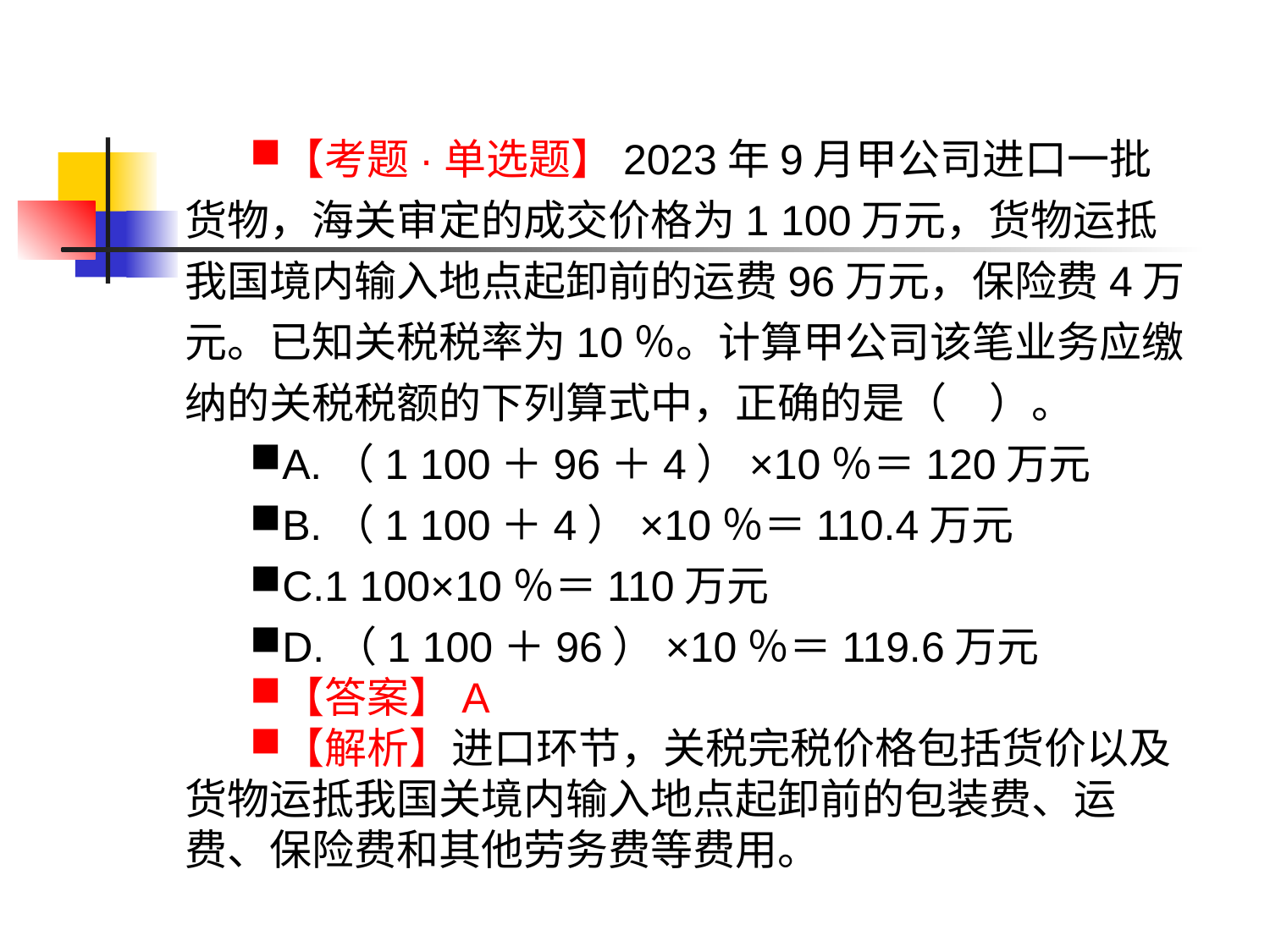

【考题·单选题】2023年9月甲公司进口一批货物，海关审定的成交价格为1 100万元，货物运抵我国境内输入地点起卸前的运费96万元，保险费4万元。已知关税税率为10％。计算甲公司该笔业务应缴纳的关税税额的下列算式中，正确的是（　）。
A.（1 100＋96＋4）×10％＝120万元
B.（1 100＋4）×10％＝110.4万元
C.1 100×10％＝110万元
D.（1 100＋96）×10％＝119.6万元
【答案】A
【解析】进口环节，关税完税价格包括货价以及货物运抵我国关境内输入地点起卸前的包装费、运费、保险费和其他劳务费等费用。